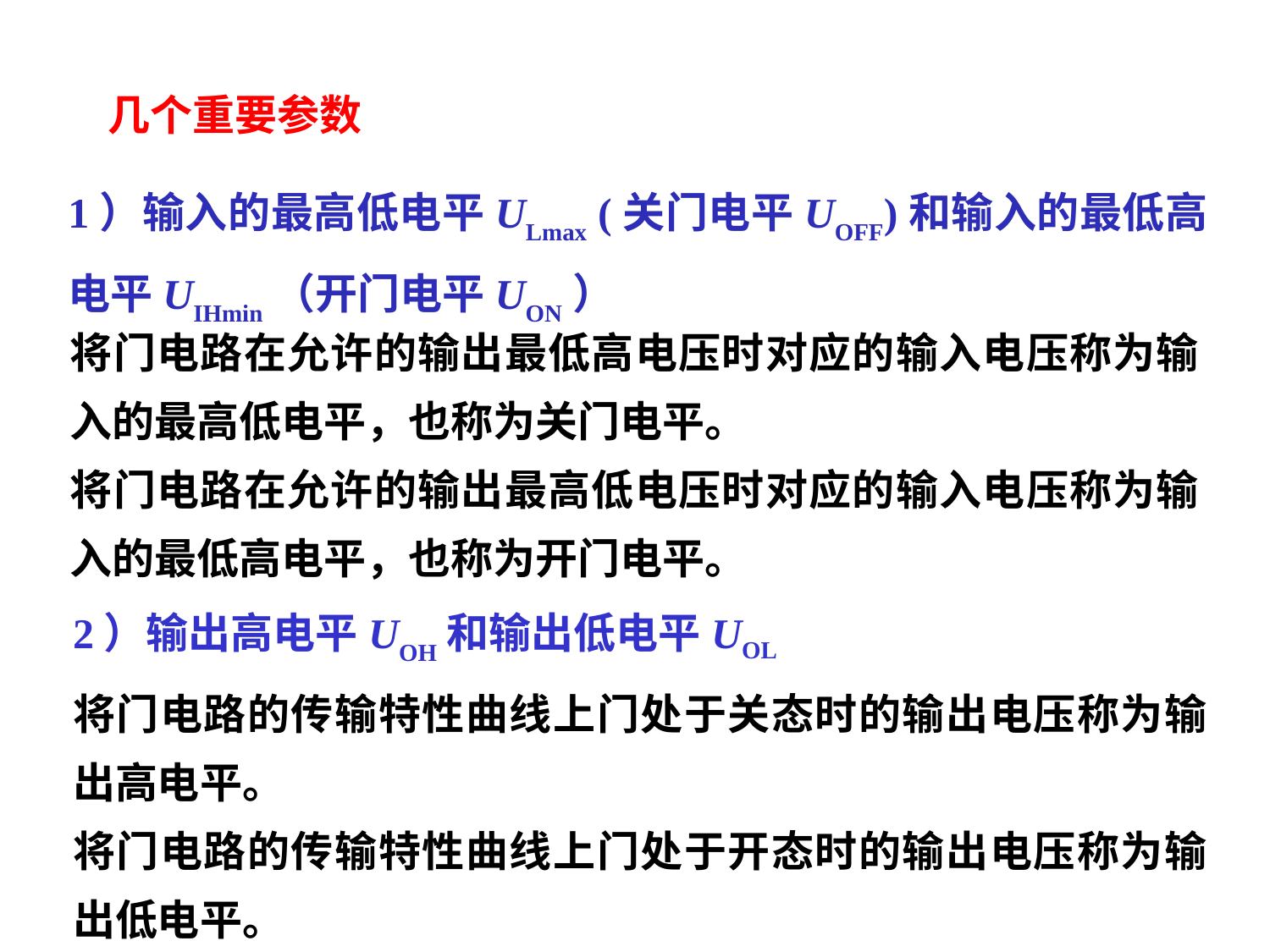

几个重要参数

1）输入的最高低电平ULmax (关门电平UOFF)和输入的最低高电平UIHmin（开门电平UON）

将门电路在允许的输出最低高电压时对应的输入电压称为输入的最高低电平，也称为关门电平。
将门电路在允许的输出最高低电压时对应的输入电压称为输入的最低高电平，也称为开门电平。
2）输出高电平UOH和输出低电平UOL
将门电路的传输特性曲线上门处于关态时的输出电压称为输出高电平。
将门电路的传输特性曲线上门处于开态时的输出电压称为输出低电平。